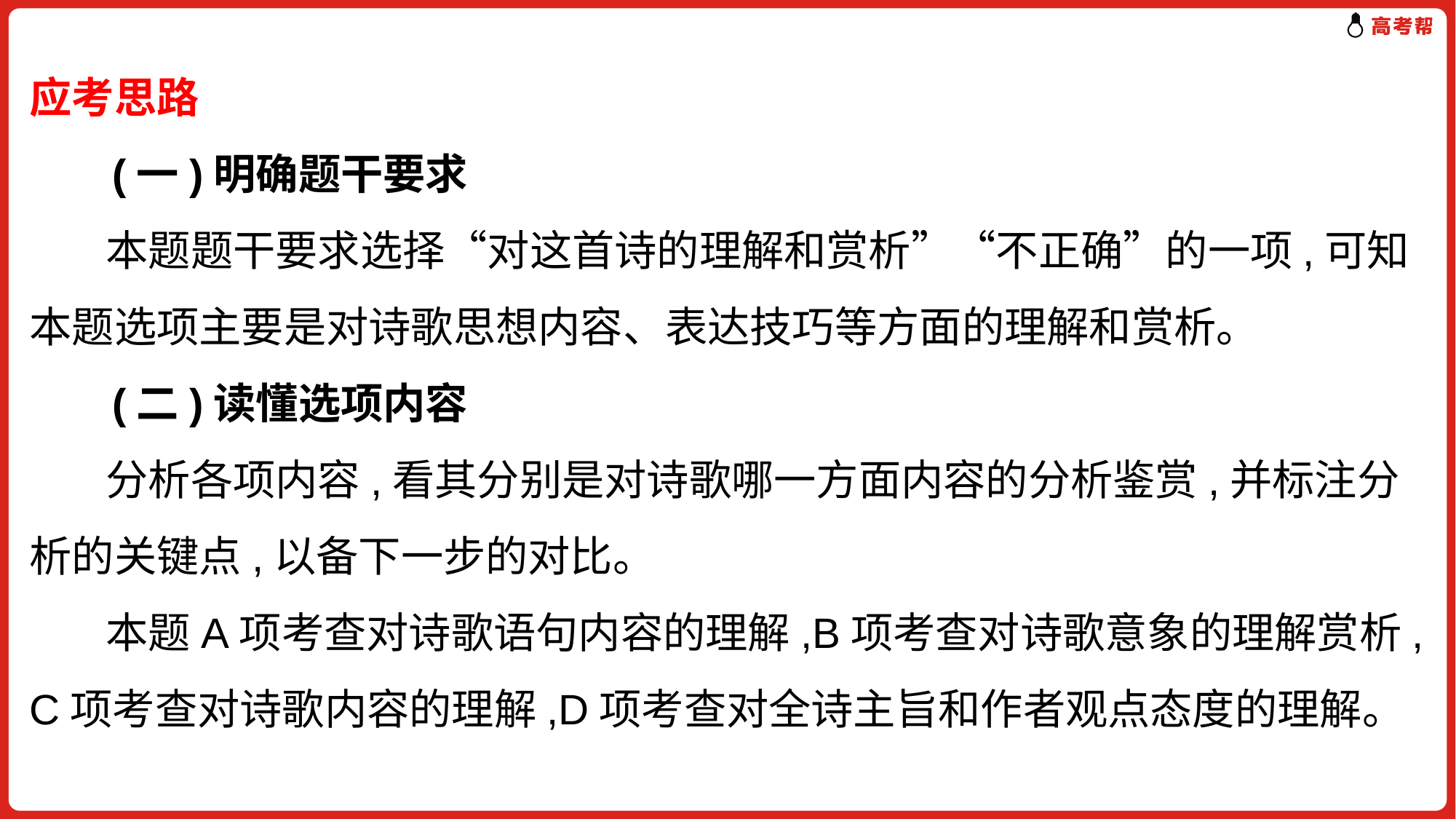

应考思路
       (一)明确题干要求
       本题题干要求选择“对这首诗的理解和赏析”“不正确”的一项,可知本题选项主要是对诗歌思想内容、表达技巧等方面的理解和赏析。
       (二)读懂选项内容
       分析各项内容,看其分别是对诗歌哪一方面内容的分析鉴赏,并标注分析的关键点,以备下一步的对比。
       本题A项考查对诗歌语句内容的理解,B项考查对诗歌意象的理解赏析,C项考查对诗歌内容的理解,D项考查对全诗主旨和作者观点态度的理解。